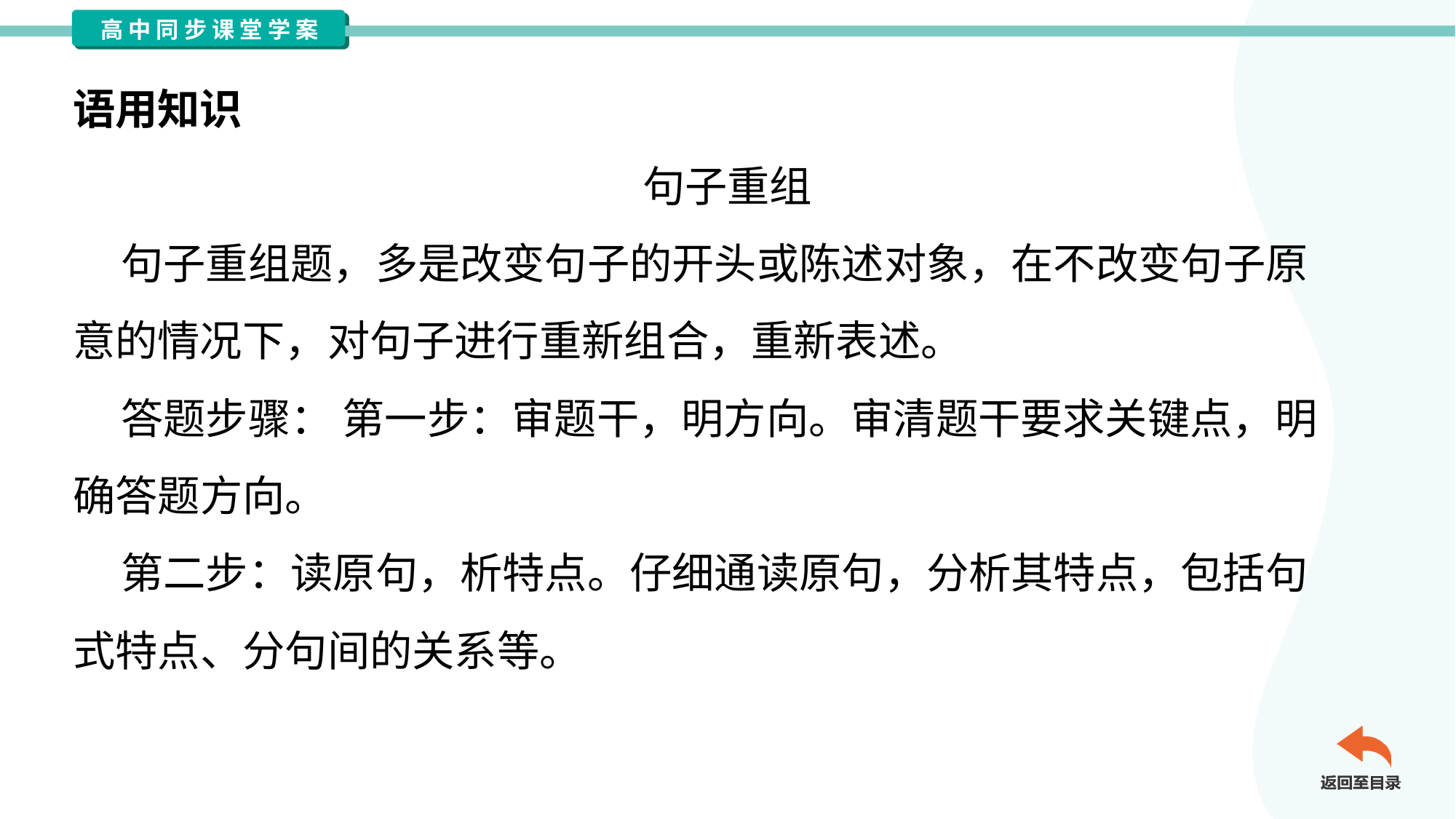

语用知识
句子重组
    句子重组题，多是改变句子的开头或陈述对象，在不改变句子原
意的情况下，对句子进行重新组合，重新表述。
    答题步骤： 第一步：审题干，明方向。审清题干要求关键点，明
确答题方向。
    第二步：读原句，析特点。仔细通读原句，分析其特点，包括句
式特点、分句间的关系等。